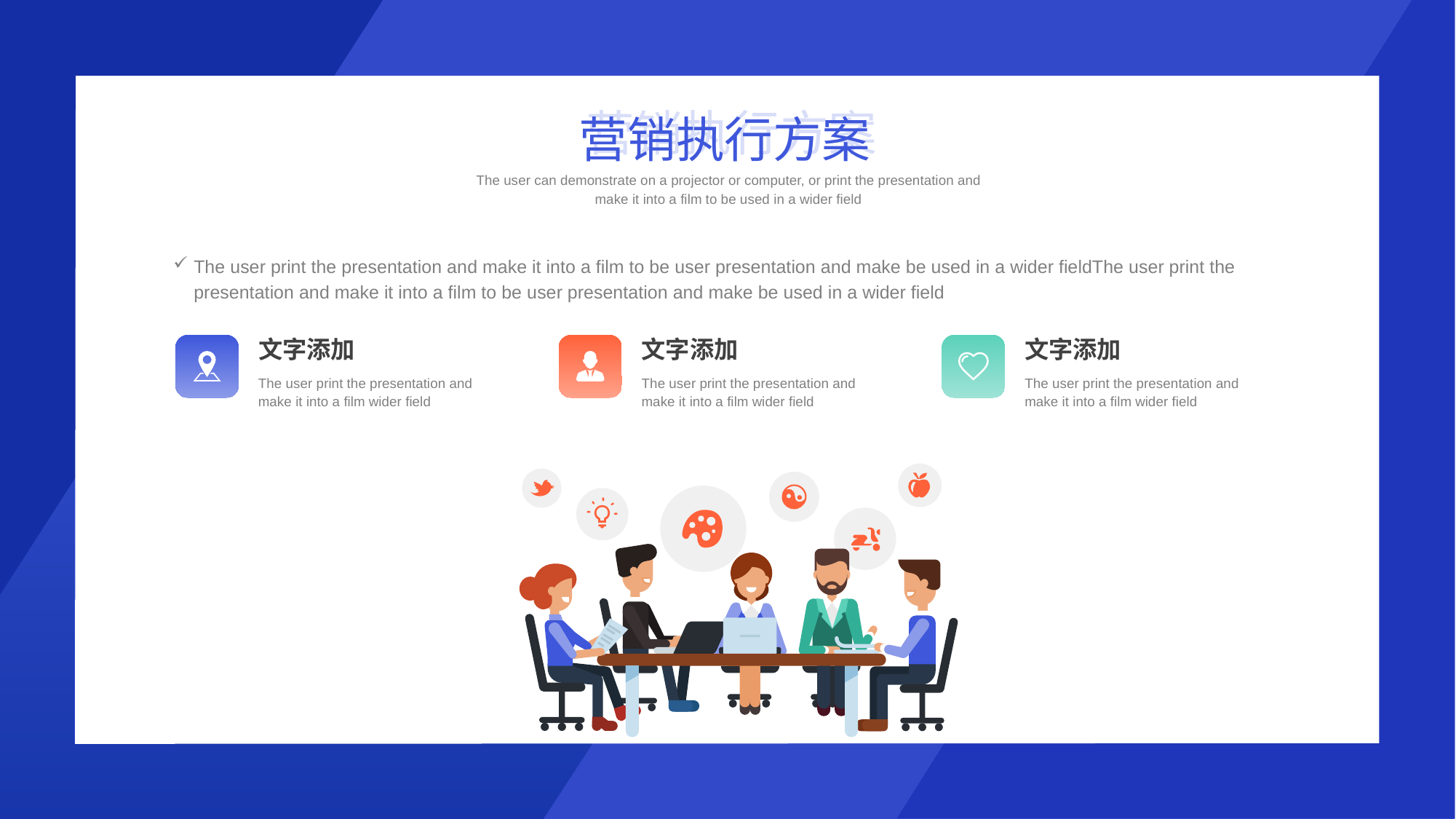

营销执行方案
营销执行方案
The user can demonstrate on a projector or computer, or print the presentation and make it into a film to be used in a wider field
The user print the presentation and make it into a film to be user presentation and make be used in a wider fieldThe user print the presentation and make it into a film to be user presentation and make be used in a wider field
文字添加
The user print the presentation and make it into a film wider field

文字添加
The user print the presentation and make it into a film wider field

文字添加
The user print the presentation and make it into a film wider field